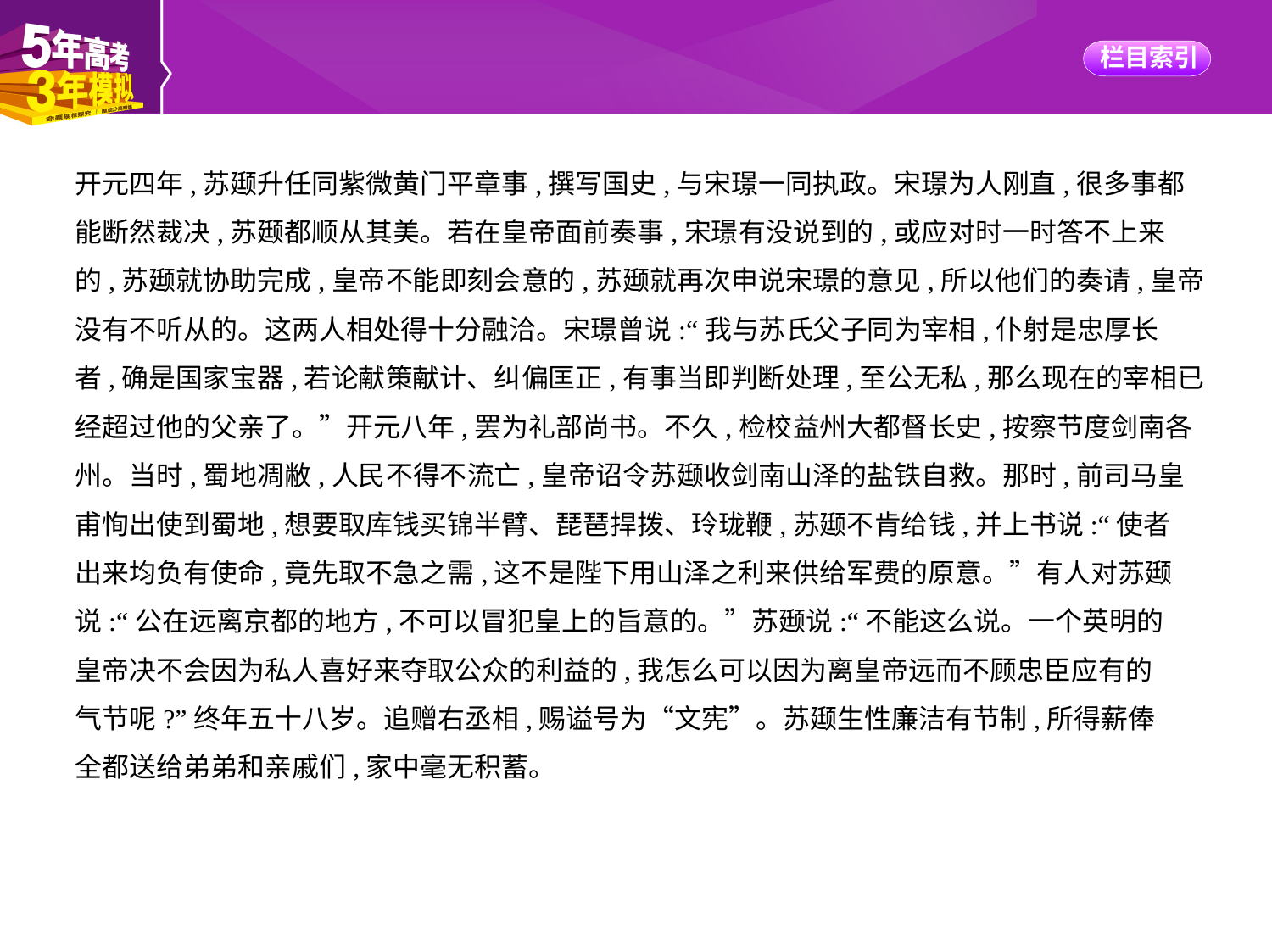

开元四年,苏颋升任同紫微黄门平章事,撰写国史,与宋璟一同执政。宋璟为人刚直,很多事都
能断然裁决,苏颋都顺从其美。若在皇帝面前奏事,宋璟有没说到的,或应对时一时答不上来
的,苏颋就协助完成,皇帝不能即刻会意的,苏颋就再次申说宋璟的意见,所以他们的奏请,皇帝
没有不听从的。这两人相处得十分融洽。宋璟曾说:“我与苏氏父子同为宰相,仆射是忠厚长
者,确是国家宝器,若论献策献计、纠偏匡正,有事当即判断处理,至公无私,那么现在的宰相已
经超过他的父亲了。”开元八年,罢为礼部尚书。不久,检校益州大都督长史,按察节度剑南各
州。当时,蜀地凋敝,人民不得不流亡,皇帝诏令苏颋收剑南山泽的盐铁自救。那时,前司马皇
甫恂出使到蜀地,想要取库钱买锦半臂、琵琶捍拨、玲珑鞭,苏颋不肯给钱,并上书说:“使者
出来均负有使命,竟先取不急之需,这不是陛下用山泽之利来供给军费的原意。”有人对苏颋
说:“公在远离京都的地方,不可以冒犯皇上的旨意的。”苏颋说:“不能这么说。一个英明的
皇帝决不会因为私人喜好来夺取公众的利益的,我怎么可以因为离皇帝远而不顾忠臣应有的
气节呢?”终年五十八岁。追赠右丞相,赐谥号为“文宪”。苏颋生性廉洁有节制,所得薪俸
全都送给弟弟和亲戚们,家中毫无积蓄。